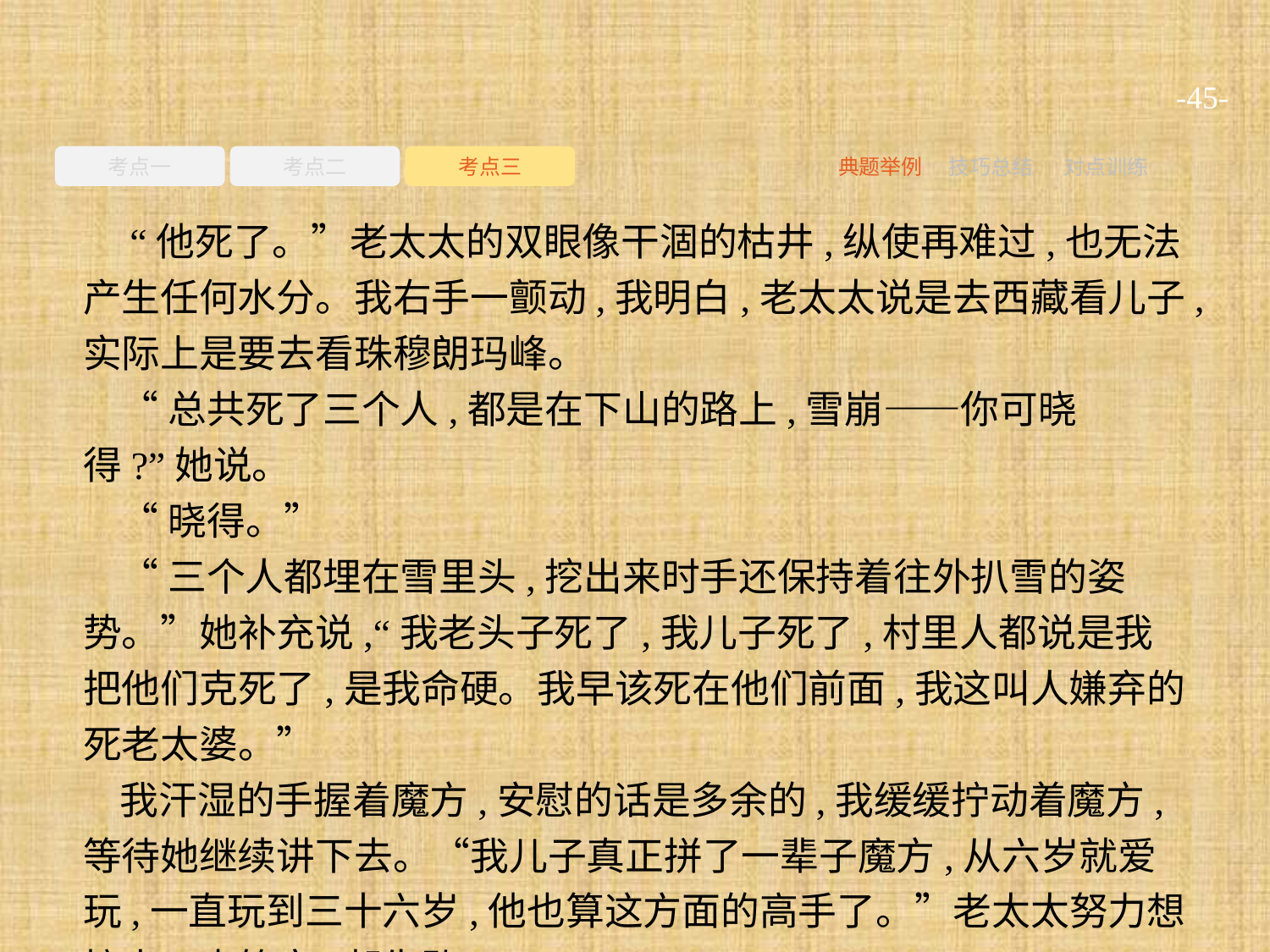

-45-
考点一
考点二
考点三
典题举例
技巧总结
对点训练
 “他死了。”老太太的双眼像干涸的枯井,纵使再难过,也无法产生任何水分。我右手一颤动,我明白,老太太说是去西藏看儿子,实际上是要去看珠穆朗玛峰。
“总共死了三个人,都是在下山的路上,雪崩——你可晓得?”她说。
“晓得。”
“三个人都埋在雪里头,挖出来时手还保持着往外扒雪的姿势。”她补充说,“我老头子死了,我儿子死了,村里人都说是我把他们克死了,是我命硬。我早该死在他们前面,我这叫人嫌弃的死老太婆。”
我汗湿的手握着魔方,安慰的话是多余的,我缓缓拧动着魔方,等待她继续讲下去。“我儿子真正拼了一辈子魔方,从六岁就爱玩,一直玩到三十六岁,他也算这方面的高手了。”老太太努力想挤出一点笑容,却失败了。